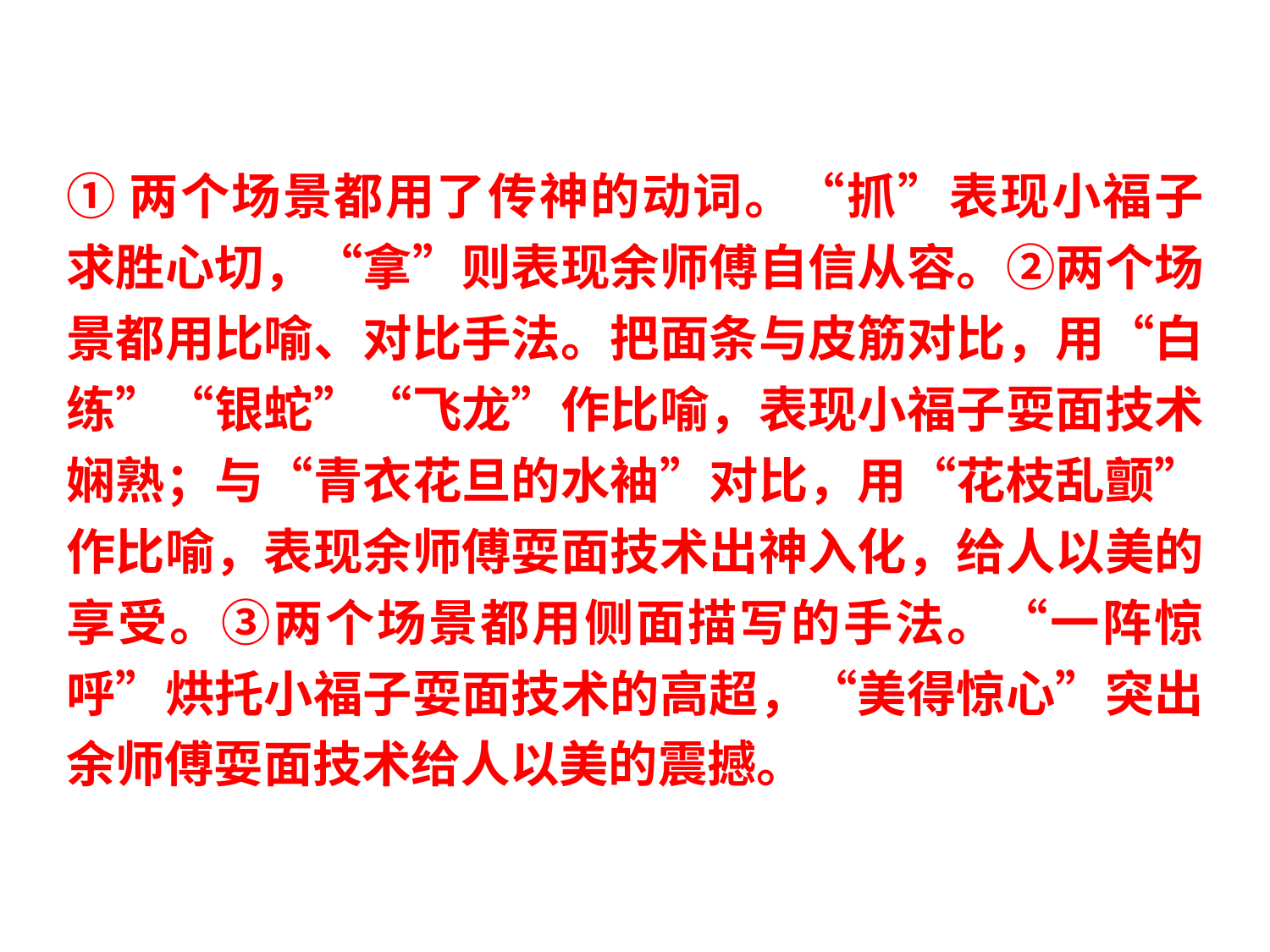

①两个场景都用了传神的动词。“抓”表现小福子求胜心切，“拿”则表现余师傅自信从容。②两个场景都用比喻、对比手法。把面条与皮筋对比，用“白练”“银蛇”“飞龙”作比喻，表现小福子耍面技术娴熟；与“青衣花旦的水袖”对比，用“花枝乱颤”作比喻，表现余师傅耍面技术出神入化，给人以美的享受。③两个场景都用侧面描写的手法。“一阵惊呼”烘托小福子耍面技术的高超，“美得惊心”突出余师傅耍面技术给人以美的震撼。